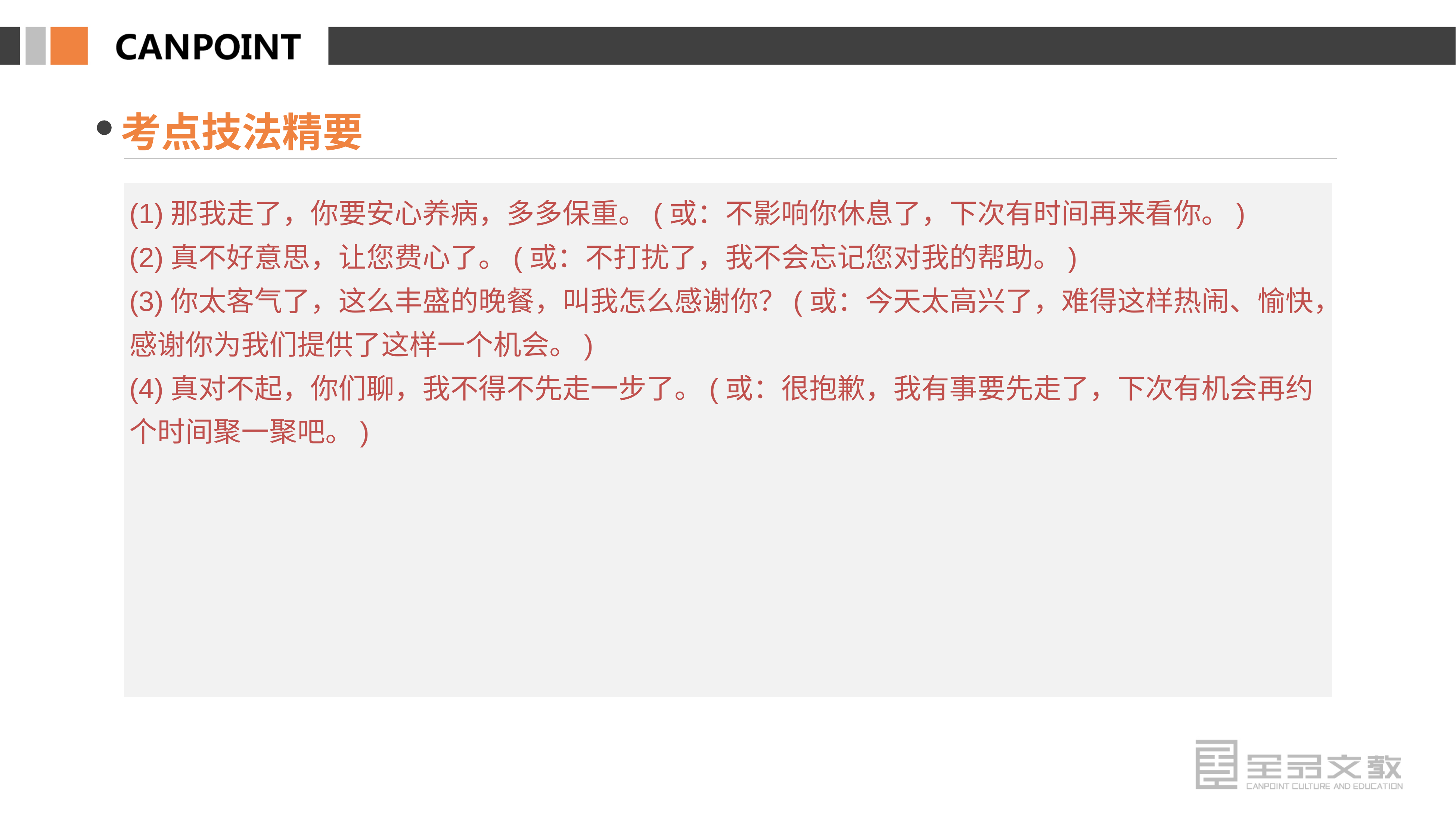

考点技法精要

(1)那我走了，你要安心养病，多多保重。(或：不影响你休息了，下次有时间再来看你。)
(2)真不好意思，让您费心了。(或：不打扰了，我不会忘记您对我的帮助。)
(3)你太客气了，这么丰盛的晚餐，叫我怎么感谢你？(或：今天太高兴了，难得这样热闹、愉快，感谢你为我们提供了这样一个机会。)
(4)真对不起，你们聊，我不得不先走一步了。(或：很抱歉，我有事要先走了，下次有机会再约个时间聚一聚吧。)